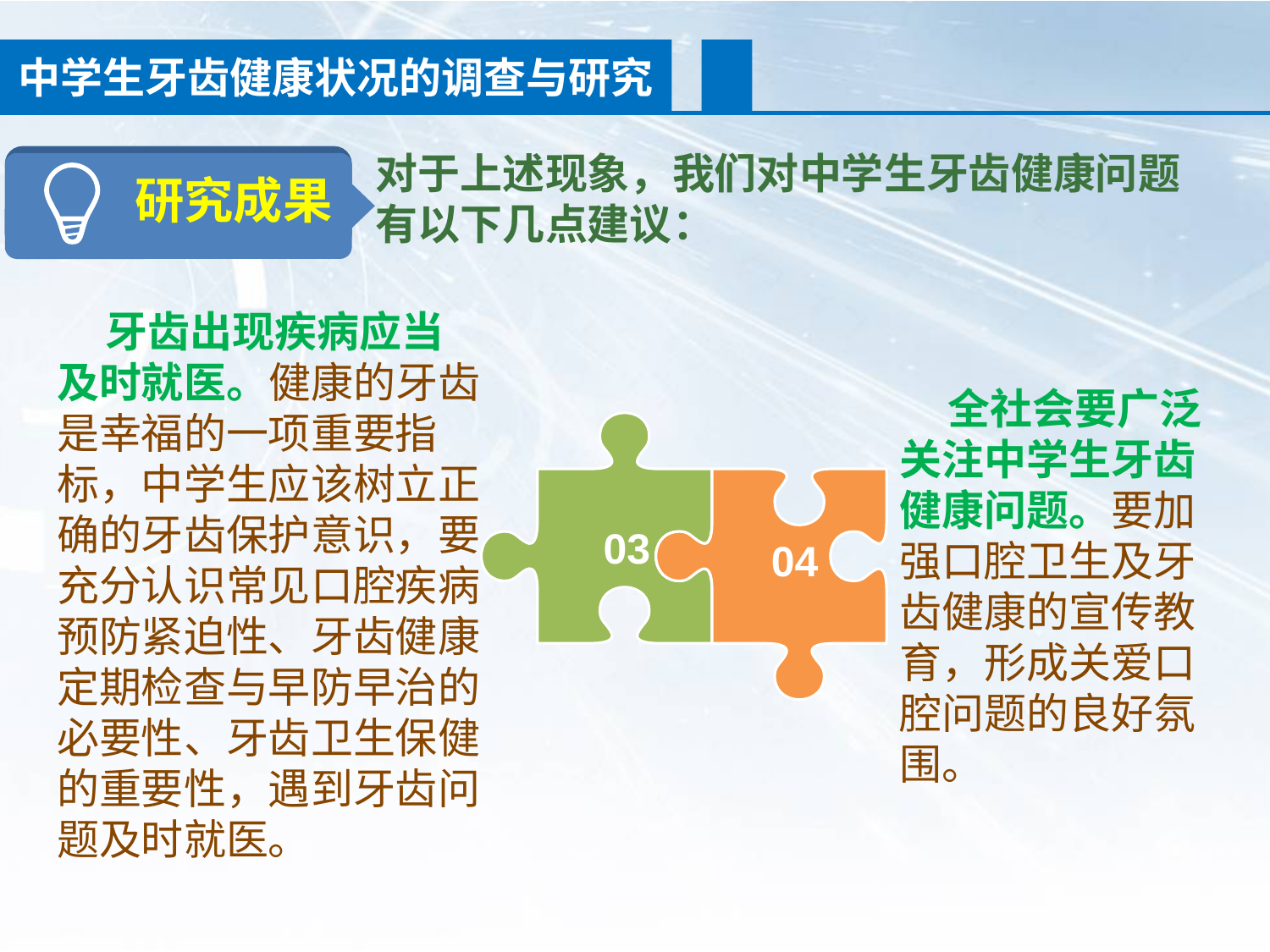

中学生牙齿健康状况的调查与研究

对于上述现象，我们对中学生牙齿健康问题有以下几点建议：

研究成果
    牙齿出现疾病应当及时就医。健康的牙齿是幸福的一项重要指标，中学生应该树立正确的牙齿保护意识，要充分认识常见口腔疾病预防紧迫性、牙齿健康定期检查与早防早治的必要性、牙齿卫生保健的重要性，遇到牙齿问题及时就医。
    全社会要广泛关注中学生牙齿健康问题。要加强口腔卫生及牙齿健康的宣传教育，形成关爱口腔问题的良好氛围。

03
04